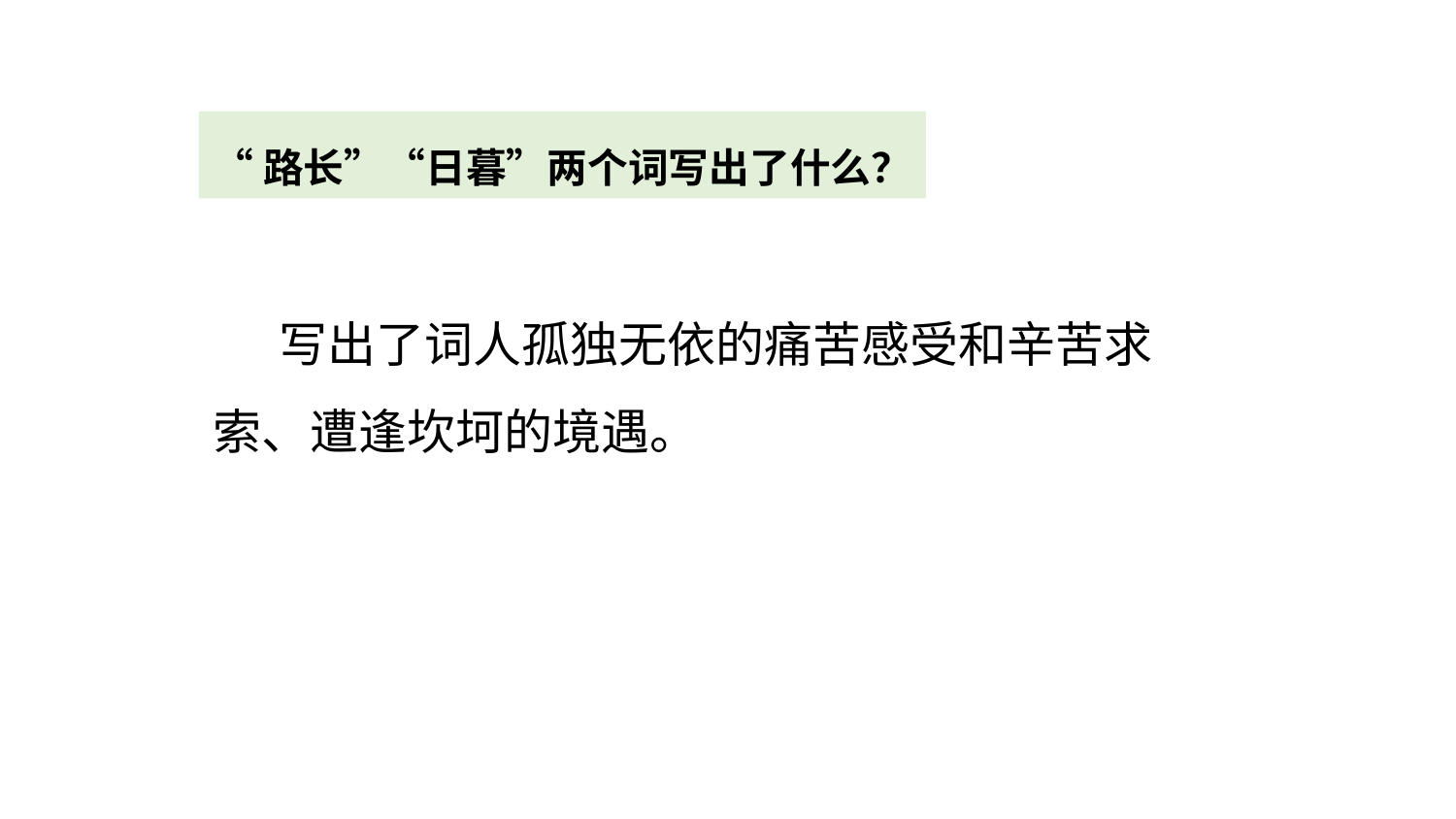

“路长”“日暮”两个词写出了什么？
     写出了词人孤独无依的痛苦感受和辛苦求索、遭逢坎坷的境遇。